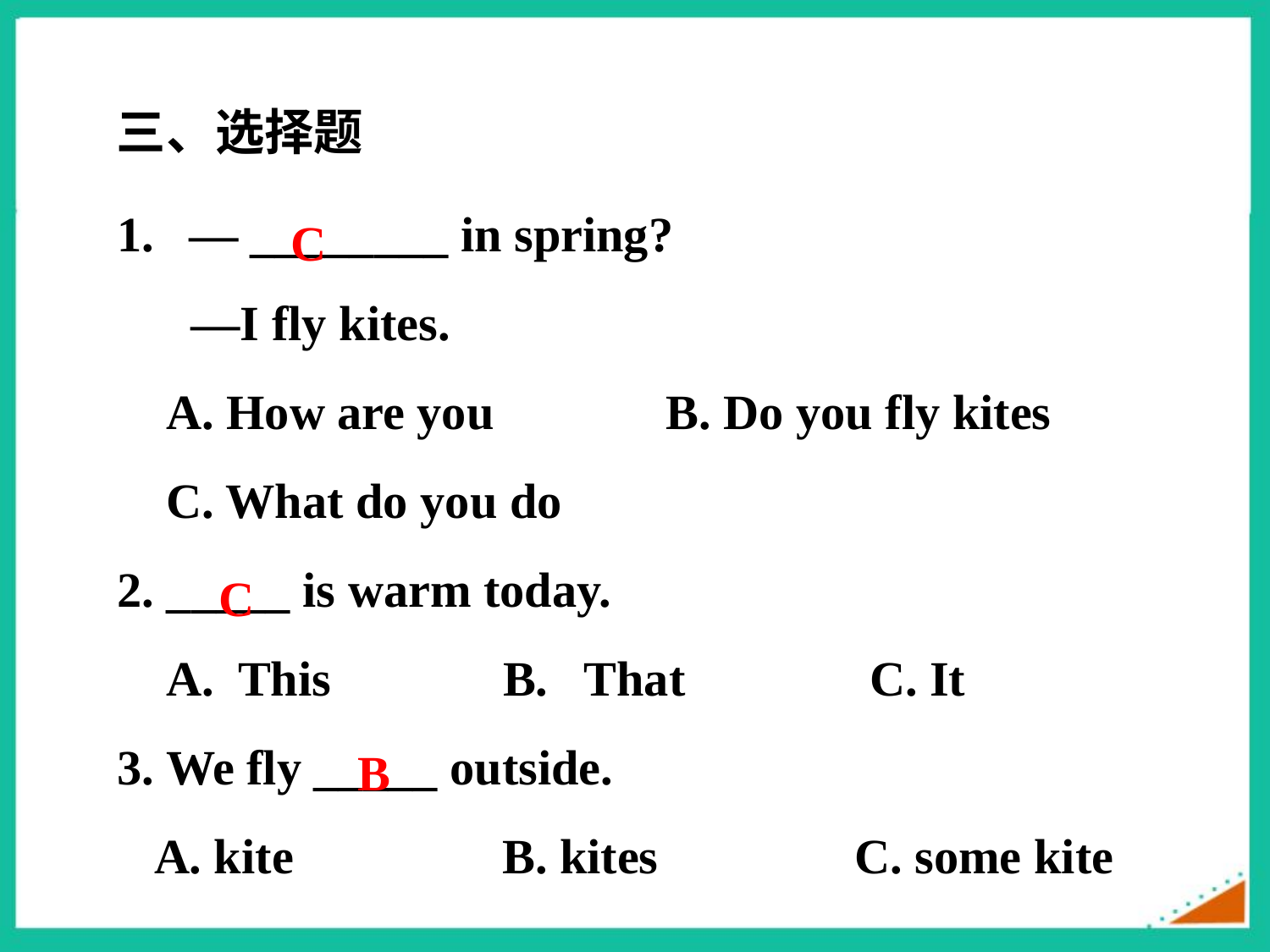

三、选择题
C
— ________ in spring?
      —I fly kites.
    A. How are you              B. Do you fly kites
    C. What do you do
2. _____ is warm today.
    A.  This              B.   That               C. It
3. We fly _____ outside.
   A. kite                 B. kites                C. some kite
C
B